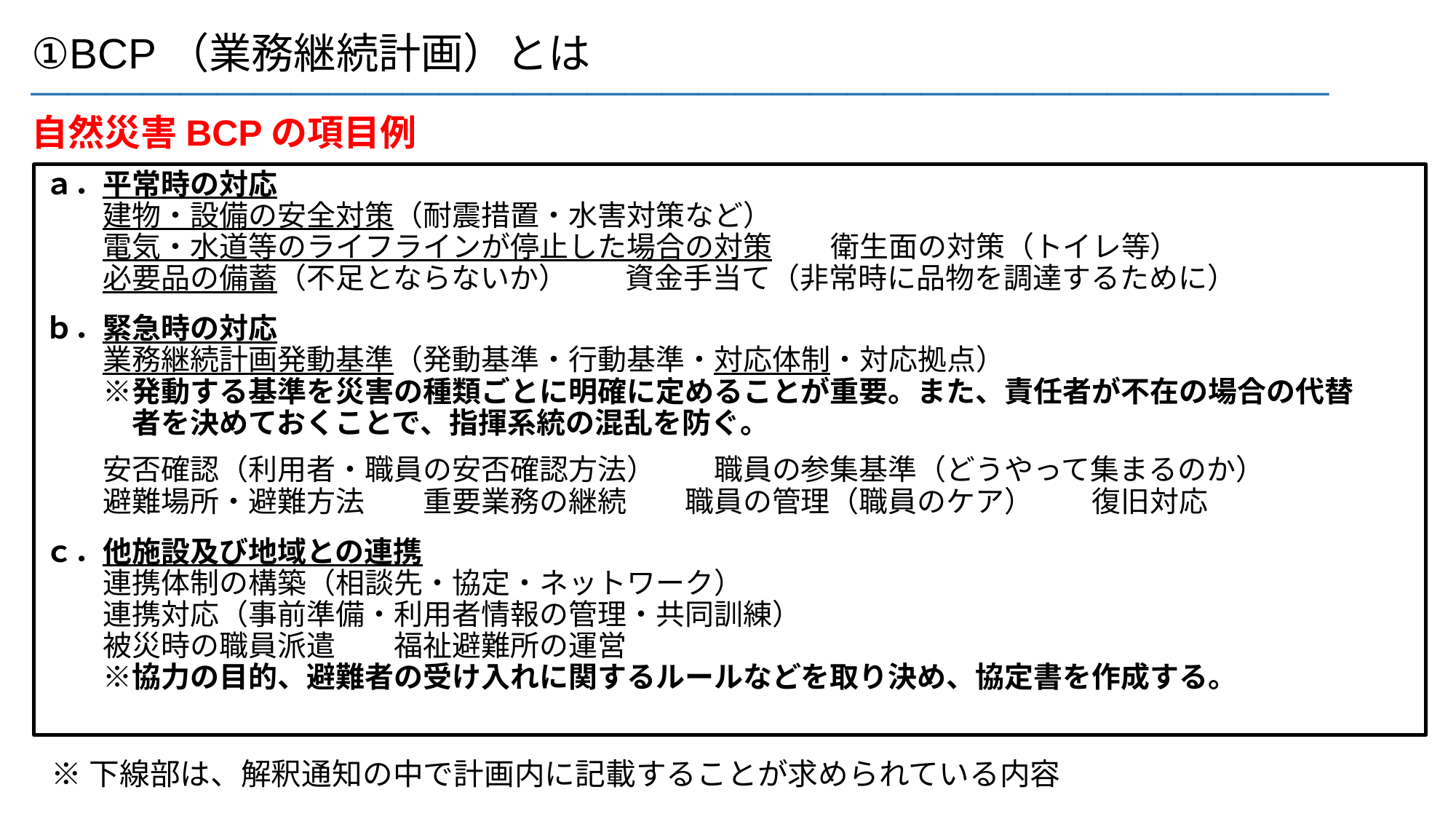

___________________________________
①BCP（業務継続計画）とは
自然災害BCPの項目例
ａ．平常時の対応
　　建物・設備の安全対策（耐震措置・水害対策など）
　　電気・水道等のライフラインが停止した場合の対策　　衛生面の対策（トイレ等）
　　必要品の備蓄（不足とならないか）　　資金手当て（非常時に品物を調達するために）

ｂ．緊急時の対応
　　業務継続計画発動基準（発動基準・行動基準・対応体制・対応拠点）
　　※発動する基準を災害の種類ごとに明確に定めることが重要。また、責任者が不在の場合の代替
　　　者を決めておくことで、指揮系統の混乱を防ぐ。

　　安否確認（利用者・職員の安否確認方法）　　職員の参集基準（どうやって集まるのか）
　　避難場所・避難方法　　重要業務の継続　　職員の管理（職員のケア）　　復旧対応

ｃ．他施設及び地域との連携
　　連携体制の構築（相談先・協定・ネットワーク）
　　連携対応（事前準備・利用者情報の管理・共同訓練）
　　被災時の職員派遣　　福祉避難所の運営
　　※協力の目的、避難者の受け入れに関するルールなどを取り決め、協定書を作成する。
※下線部は、解釈通知の中で計画内に記載することが求められている内容